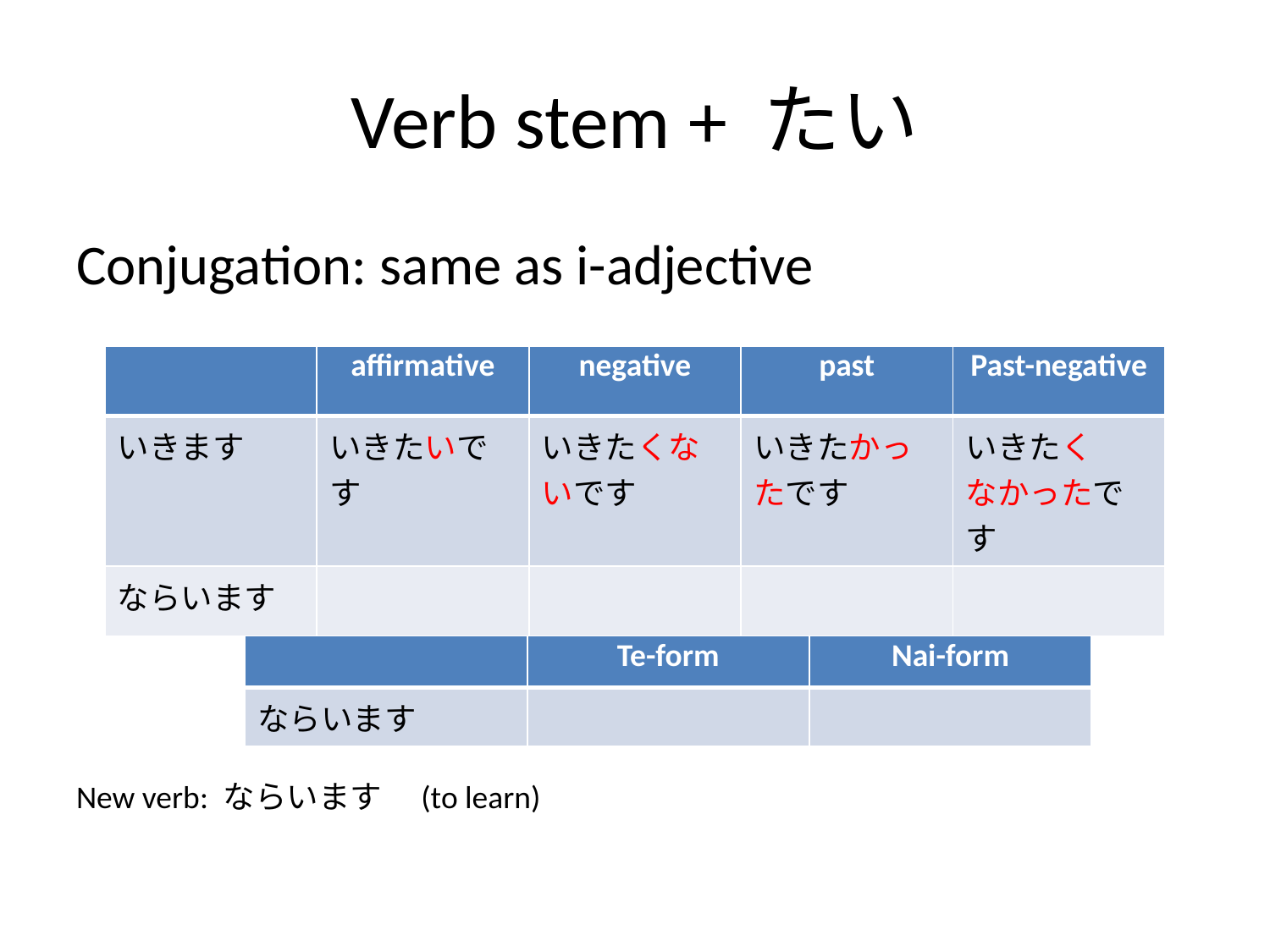

# Verb stem + たい
Conjugation: same as i-adjective

New verb: ならいます　(to learn)

|  | affirmative | negative | past | Past-negative |
| --- | --- | --- | --- | --- |
| いきます | いきたいです | いきたくないです | いきたかったです | いきたく なかったです |
| ならいます |  |  |  |  |
|  | Te-form | Nai-form |
| --- | --- | --- |
| ならいます |  |  |